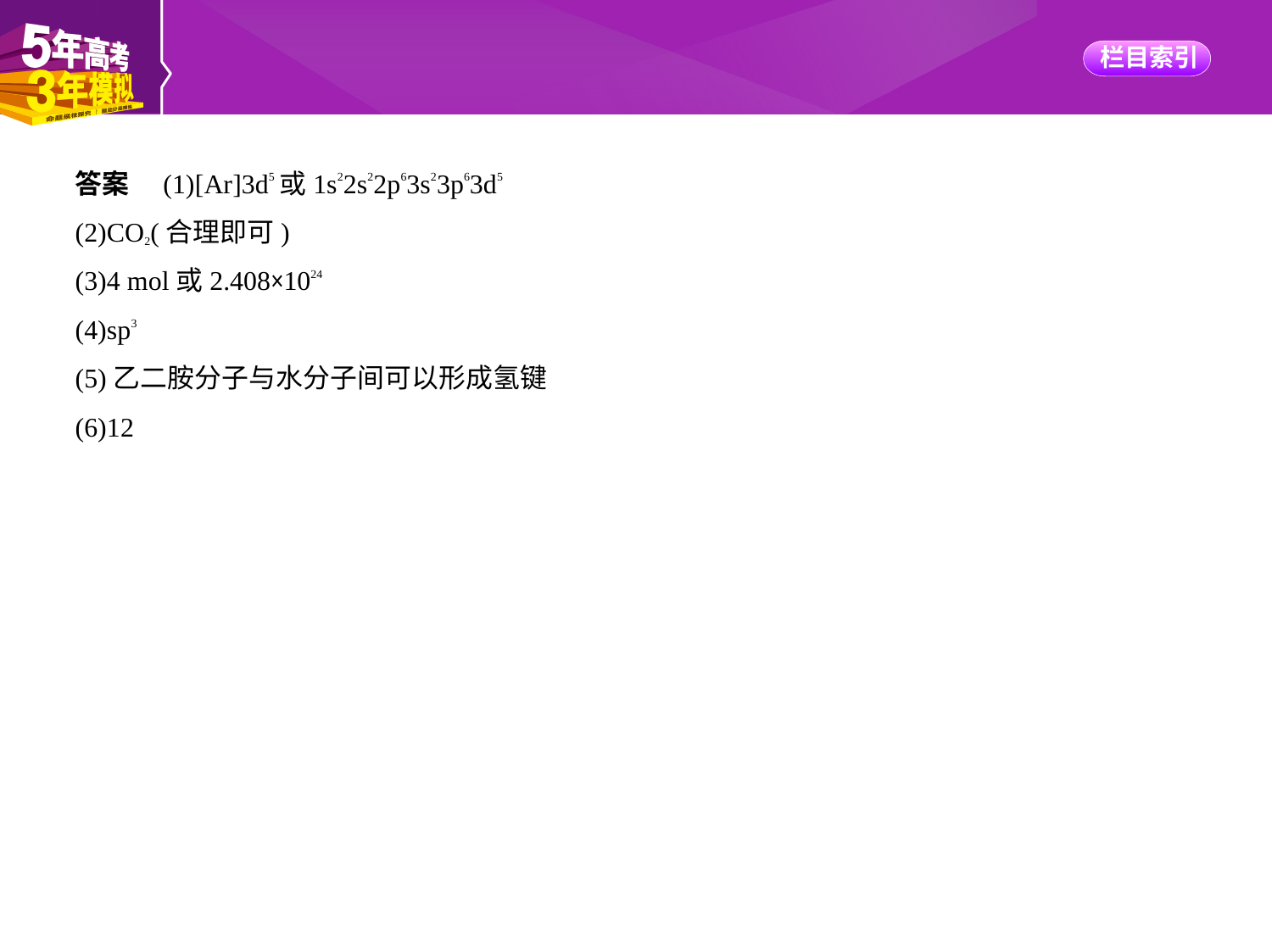

答案　(1)[Ar]3d5或1s22s22p63s23p63d5
(2)CO2(合理即可)
(3)4 mol或2.408×1024
(4)sp3
(5)乙二胺分子与水分子间可以形成氢键
(6)12